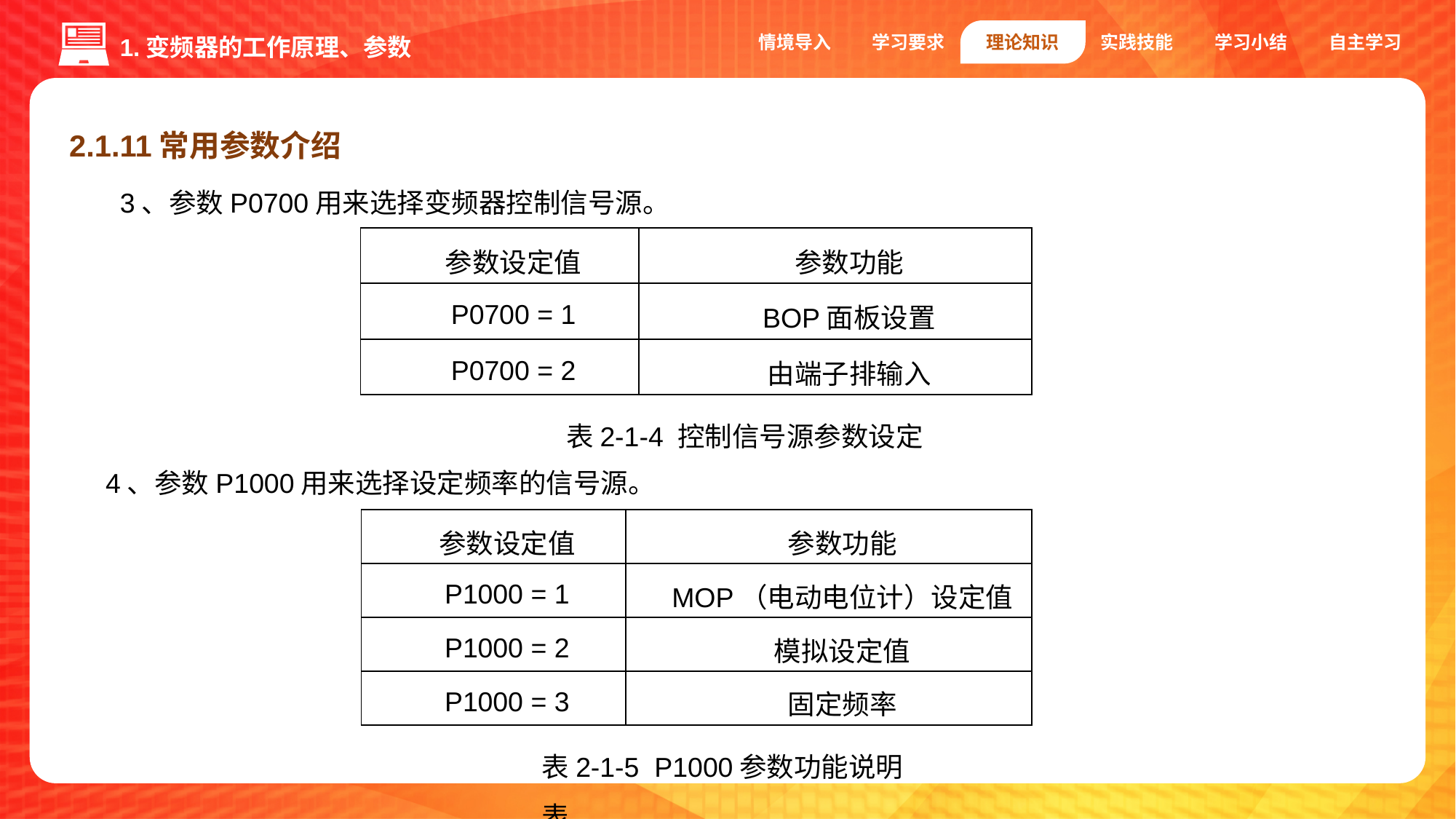

情境导入
学习要求
理论知识
实践技能
学习小结
自主学习

1.变频器的工作原理、参数
2.1.11常用参数介绍
3、参数P0700用来选择变频器控制信号源。
| 参数设定值 | 参数功能 |
| --- | --- |
| P0700 = 1 | BOP面板设置 |
| P0700 = 2 | 由端子排输入 |
表2-1-4 控制信号源参数设定
4、参数P1000用来选择设定频率的信号源。
| 参数设定值 | 参数功能 |
| --- | --- |
| P1000 = 1 | MOP（电动电位计）设定值 |
| P1000 = 2 | 模拟设定值 |
| P1000 = 3 | 固定频率 |
表2-1-5  P1000参数功能说明表